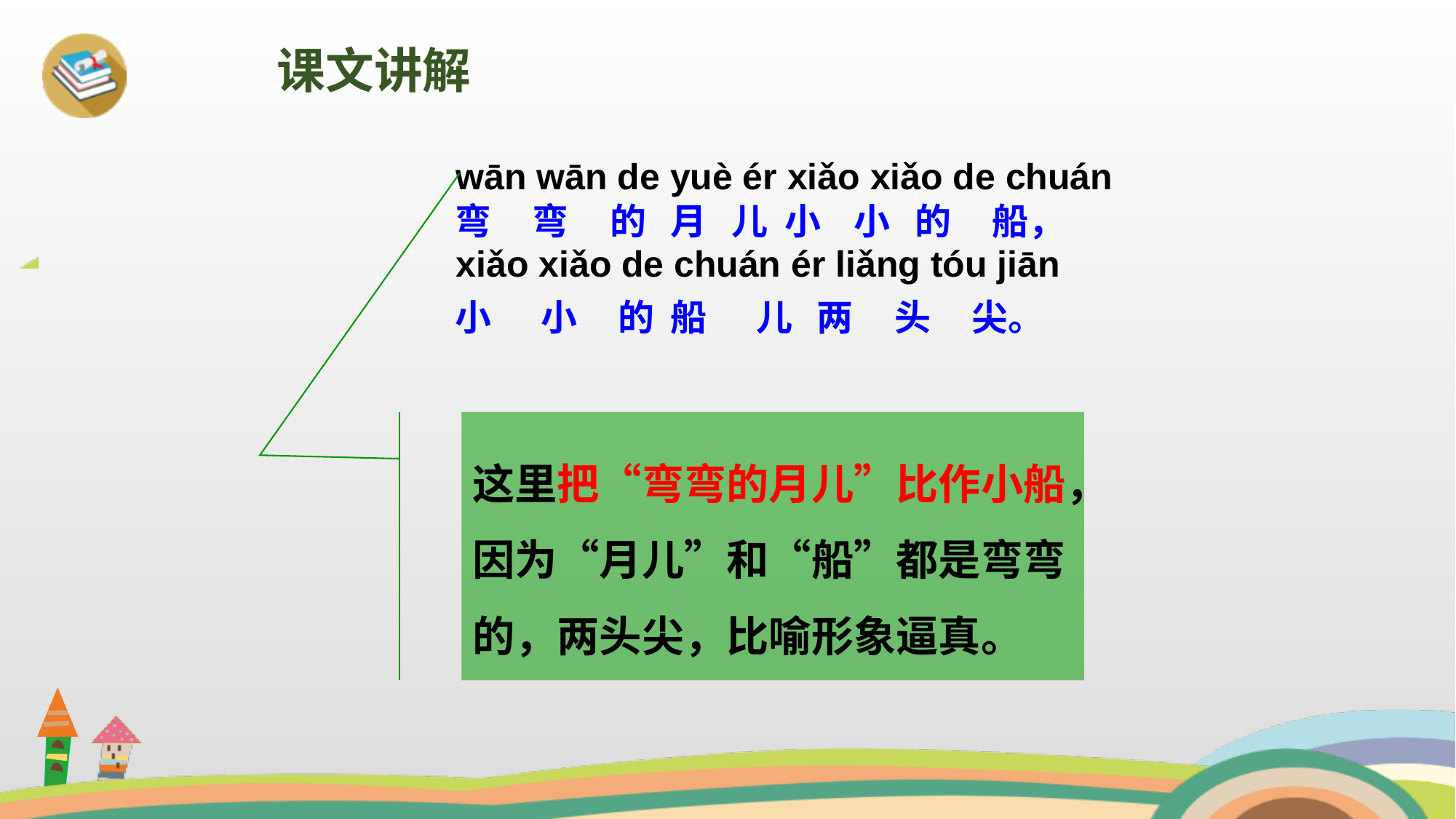

课文讲解
wān wān de yuè ér xiǎo xiǎo de chuán
xiǎo xiǎo de chuán ér liǎnɡ tóu jiān
弯     弯     的   月   儿  小    小   的     船，
小      小     的  船      儿   两     头     尖。
这里把“弯弯的月儿”比作小船，因为“月儿”和“船”都是弯弯的，两头尖，比喻形象逼真。